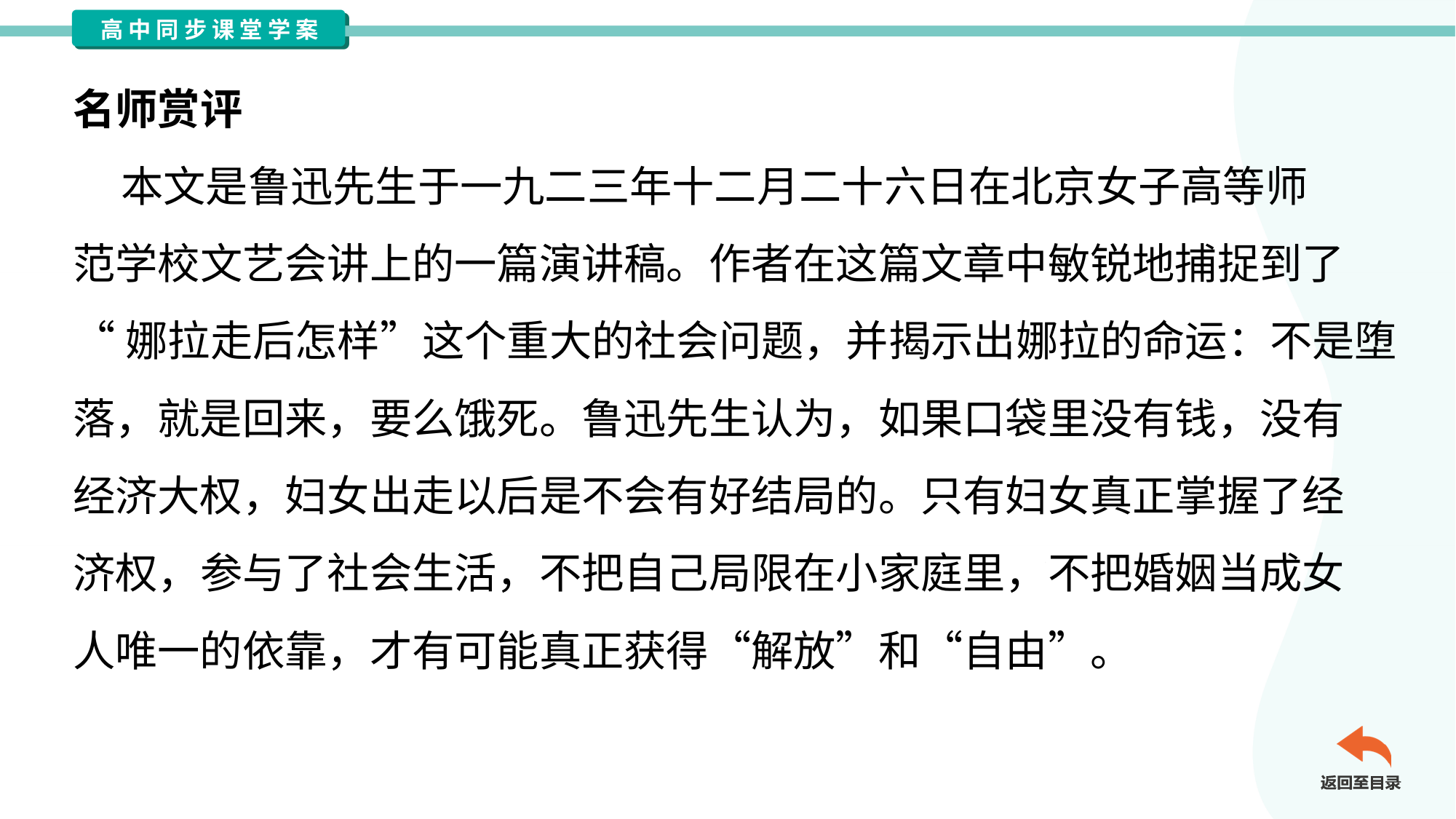

名师赏评
    本文是鲁迅先生于一九二三年十二月二十六日在北京女子高等师
范学校文艺会讲上的一篇演讲稿。作者在这篇文章中敏锐地捕捉到了
“娜拉走后怎样”这个重大的社会问题，并揭示出娜拉的命运：不是堕
落，就是回来，要么饿死。鲁迅先生认为，如果口袋里没有钱，没有
经济大权，妇女出走以后是不会有好结局的。只有妇女真正掌握了经
济权，参与了社会生活，不把自己局限在小家庭里，不把婚姻当成女
人唯一的依靠，才有可能真正获得“解放”和“自由”。